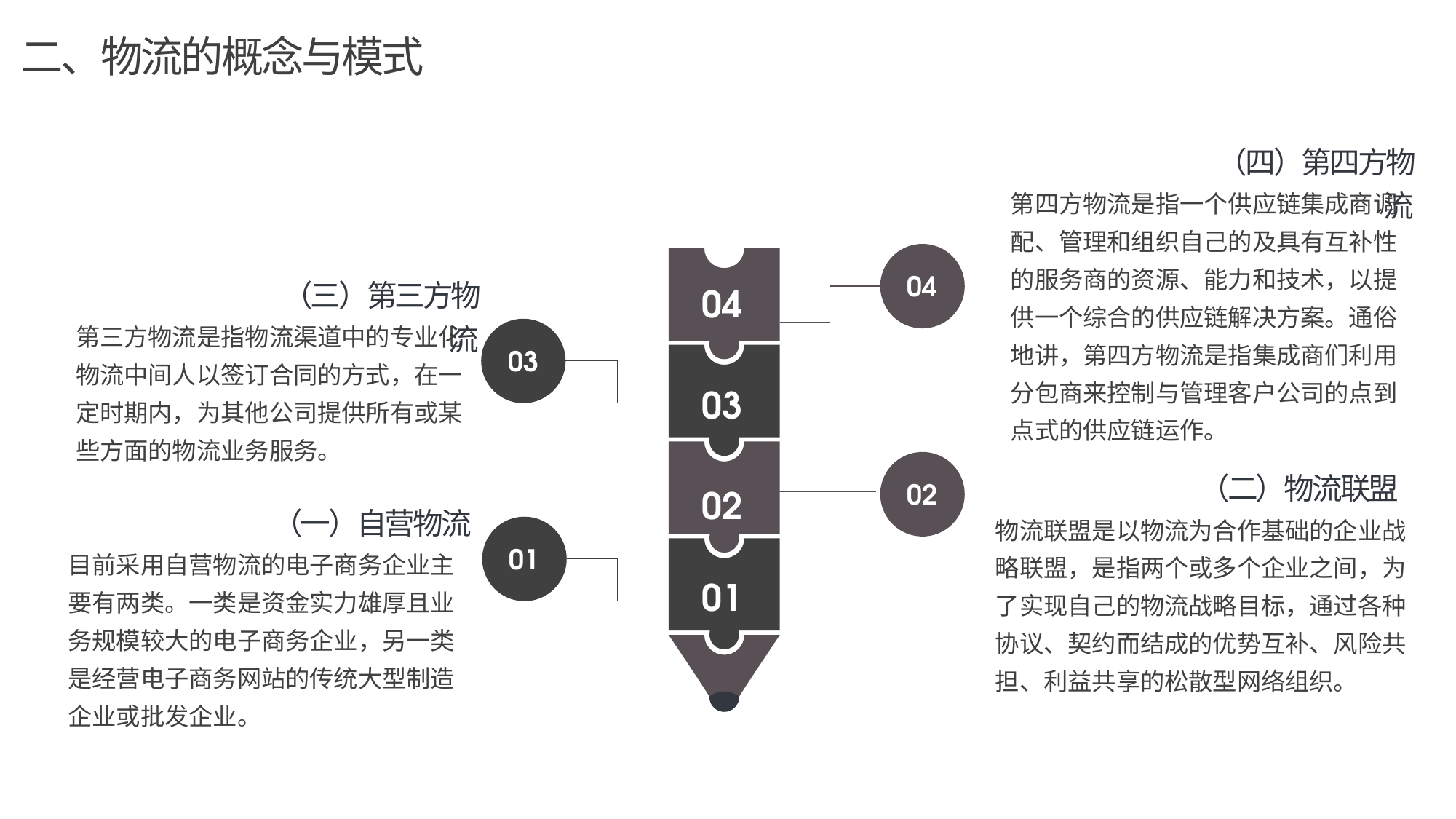

二、物流的概念与模式
（四）第四方物流
第四方物流是指一个供应链集成商调配、管理和组织自己的及具有互补性的服务商的资源、能力和技术，以提供一个综合的供应链解决方案。通俗地讲，第四方物流是指集成商们利用分包商来控制与管理客户公司的点到点式的供应链运作。
04

（三）第三方物流
第三方物流是指物流渠道中的专业化物流中间人以签订合同的方式，在一定时期内，为其他公司提供所有或某些方面的物流业务服务。
04
03
03
02
（二）物流联盟
物流联盟是以物流为合作基础的企业战略联盟，是指两个或多个企业之间，为了实现自己的物流战略目标，通过各种协议、契约而结成的优势互补、风险共担、利益共享的松散型网络组织。
02
（一）自营物流
目前采用自营物流的电子商务企业主要有两类。一类是资金实力雄厚且业务规模较大的电子商务企业，另一类是经营电子商务网站的传统大型制造企业或批发企业。
01
01